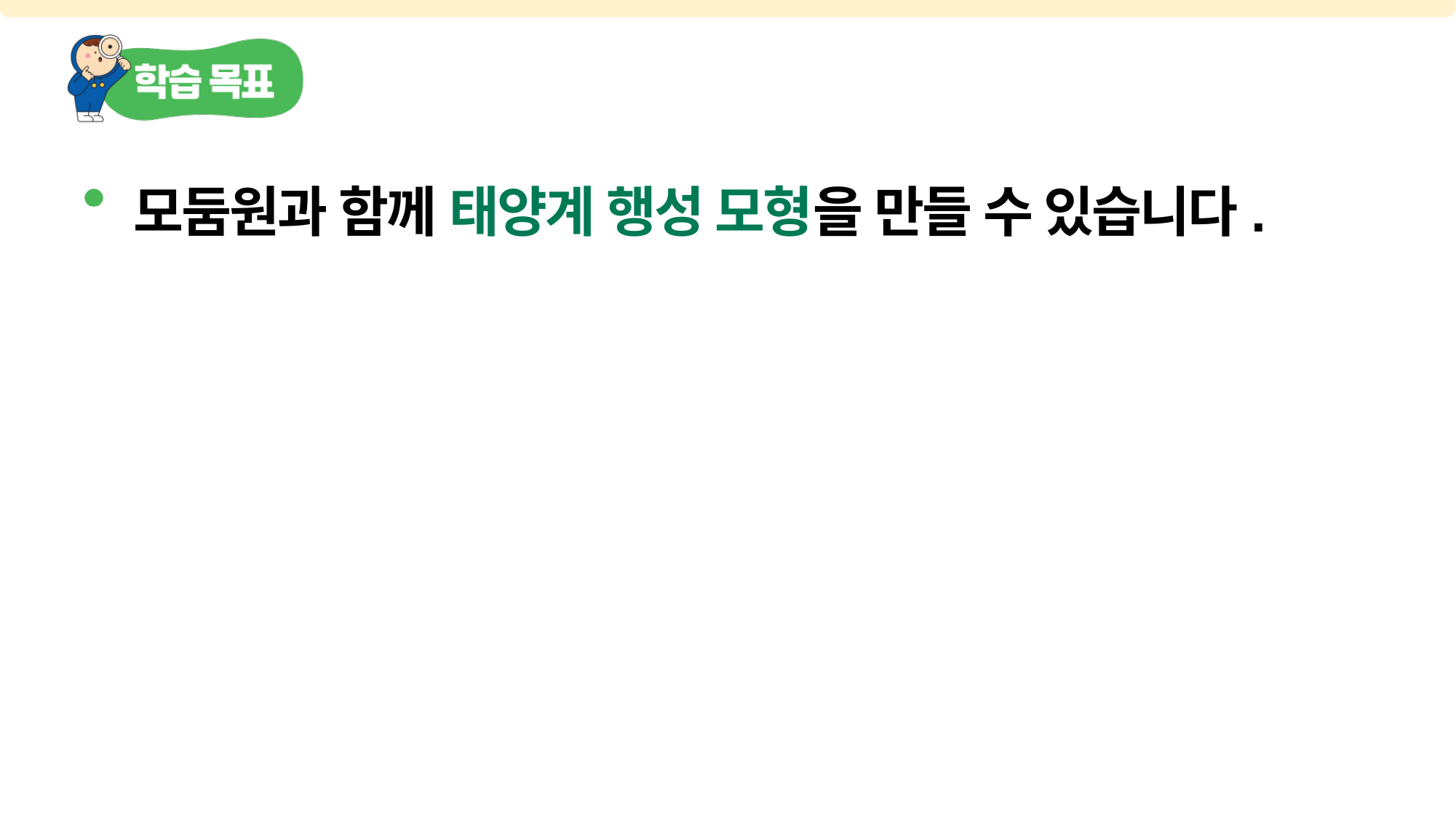

모둠원과 함께 태양계 행성 모형을 만들 수 있습니다.